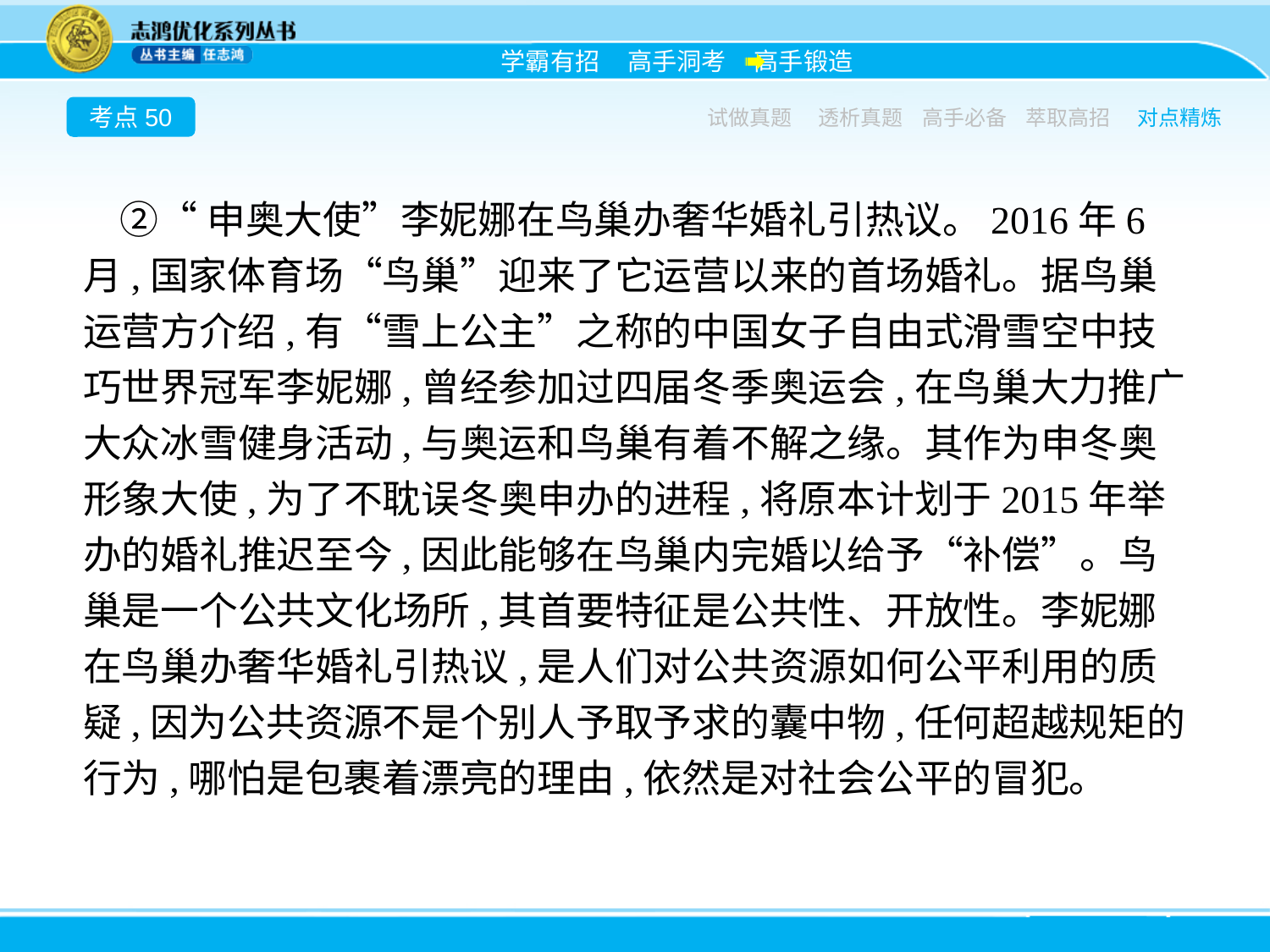

考点50
试做真题
透析真题
高手必备
萃取高招
对点精炼
②“申奥大使”李妮娜在鸟巢办奢华婚礼引热议。2016年6月,国家体育场“鸟巢”迎来了它运营以来的首场婚礼。据鸟巢运营方介绍,有“雪上公主”之称的中国女子自由式滑雪空中技巧世界冠军李妮娜,曾经参加过四届冬季奥运会,在鸟巢大力推广大众冰雪健身活动,与奥运和鸟巢有着不解之缘。其作为申冬奥形象大使,为了不耽误冬奥申办的进程,将原本计划于2015年举办的婚礼推迟至今,因此能够在鸟巢内完婚以给予“补偿”。鸟巢是一个公共文化场所,其首要特征是公共性、开放性。李妮娜在鸟巢办奢华婚礼引热议,是人们对公共资源如何公平利用的质疑,因为公共资源不是个别人予取予求的囊中物,任何超越规矩的行为,哪怕是包裹着漂亮的理由,依然是对社会公平的冒犯。